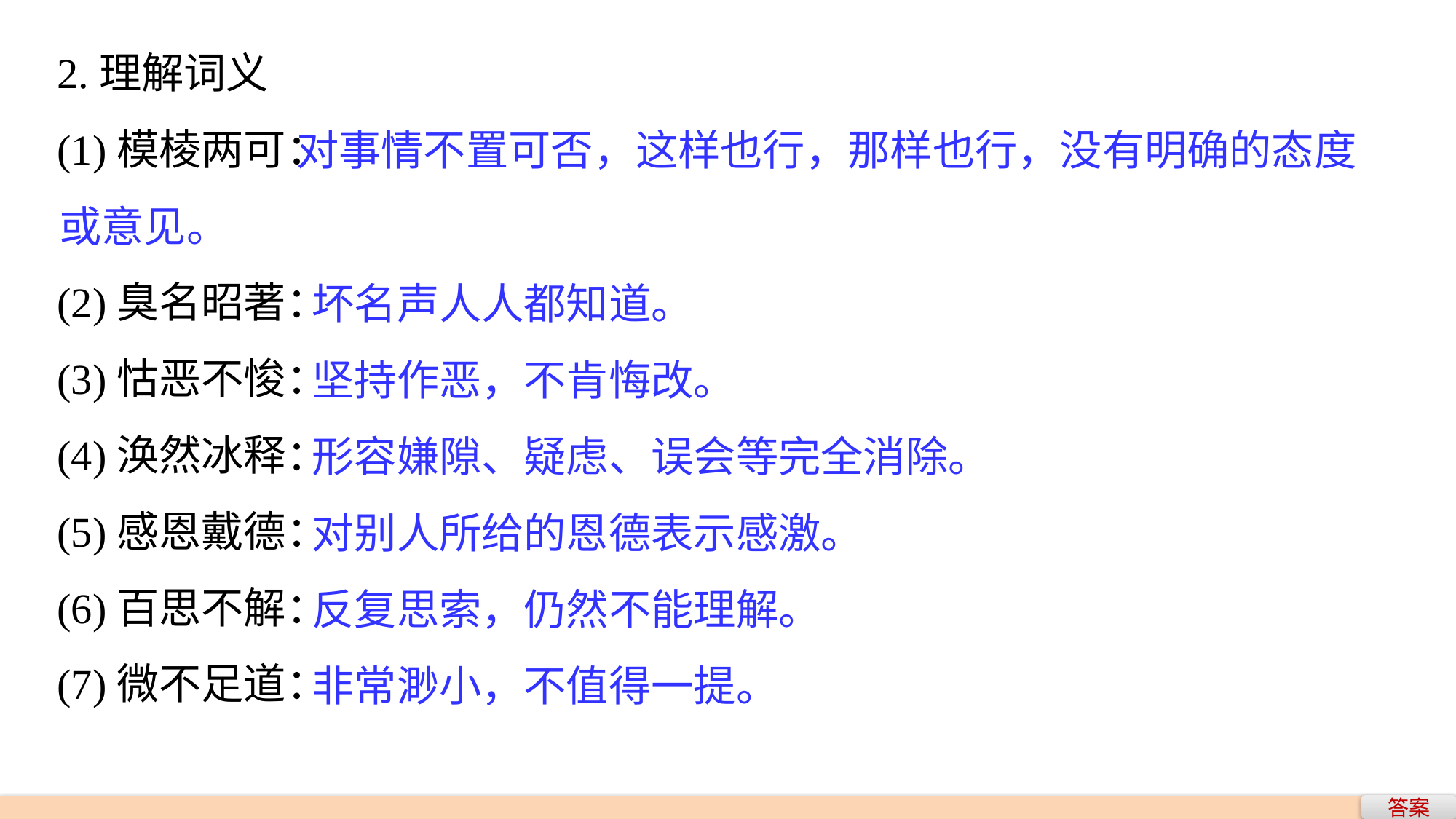

2.理解词义
(1)模棱两可：

(2)臭名昭著：
(3)怙恶不悛：
(4)涣然冰释：
(5)感恩戴德：
(6)百思不解：
(7)微不足道：
                        对事情不置可否，这样也行，那样也行，没有明确的态度或意见。
坏名声人人都知道。
坚持作恶，不肯悔改。
形容嫌隙、疑虑、误会等完全消除。
对别人所给的恩德表示感激。
反复思索，仍然不能理解。
非常渺小，不值得一提。
答案